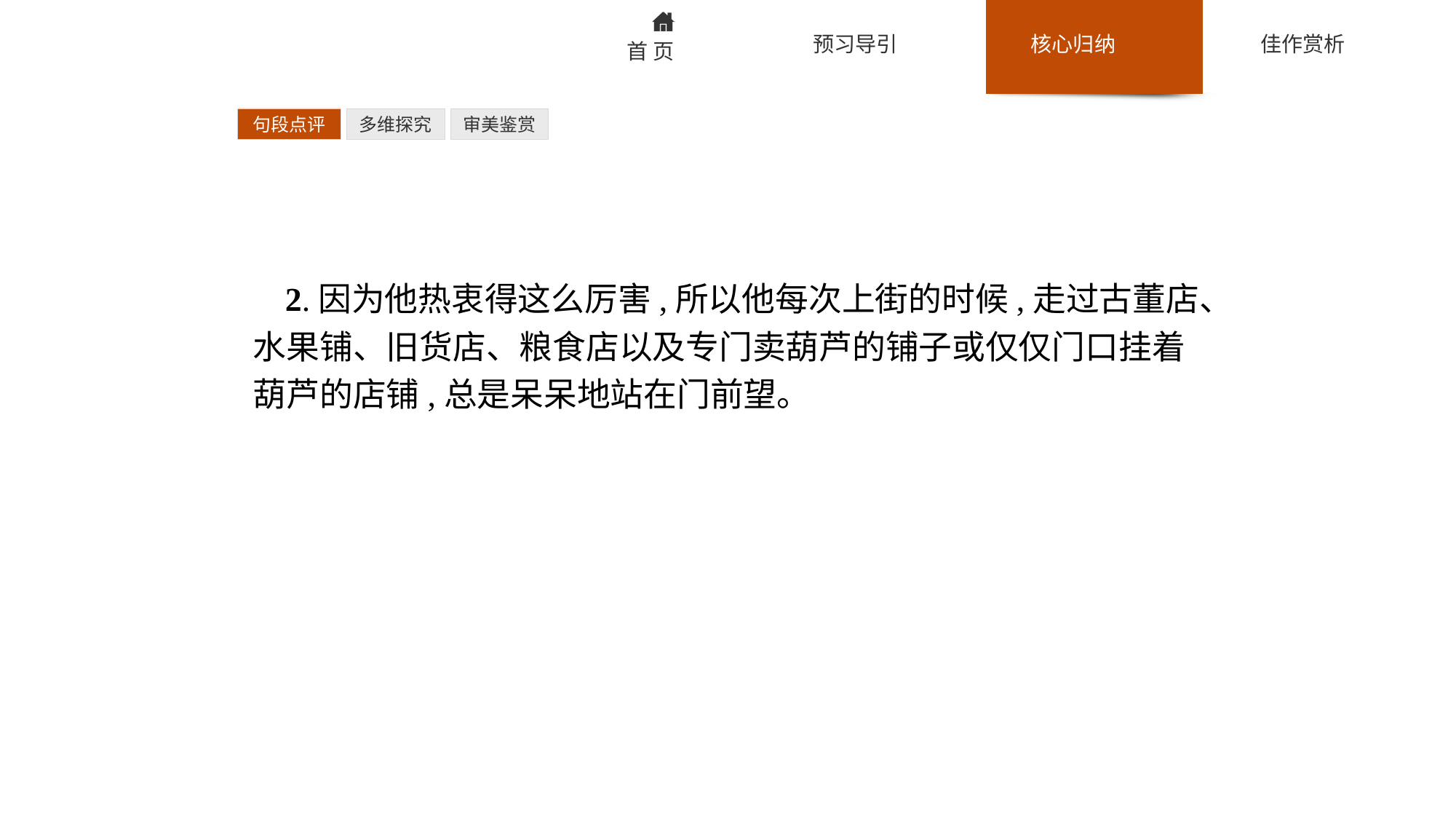

句段点评
多维探究
审美鉴赏
2.因为他热衷得这么厉害,所以他每次上街的时候,走过古董店、水果铺、旧货店、粮食店以及专门卖葫芦的铺子或仅仅门口挂着葫芦的店铺,总是呆呆地站在门前望。
点评:“总是呆呆地”突出他“热衷得这么厉害”。“每次”“总是”“呆呆”地“望”,哪怕是这个店铺“仅仅”门口挂着葫芦,表现了清兵卫对葫芦的痴迷。这里极力描写清兵卫对葫芦的痴迷,更加深了读者的疑问:既然这么喜欢葫芦,为什么又放弃了这个爱好呢?情节由此推展开来,也为波澜的生成蓄势。